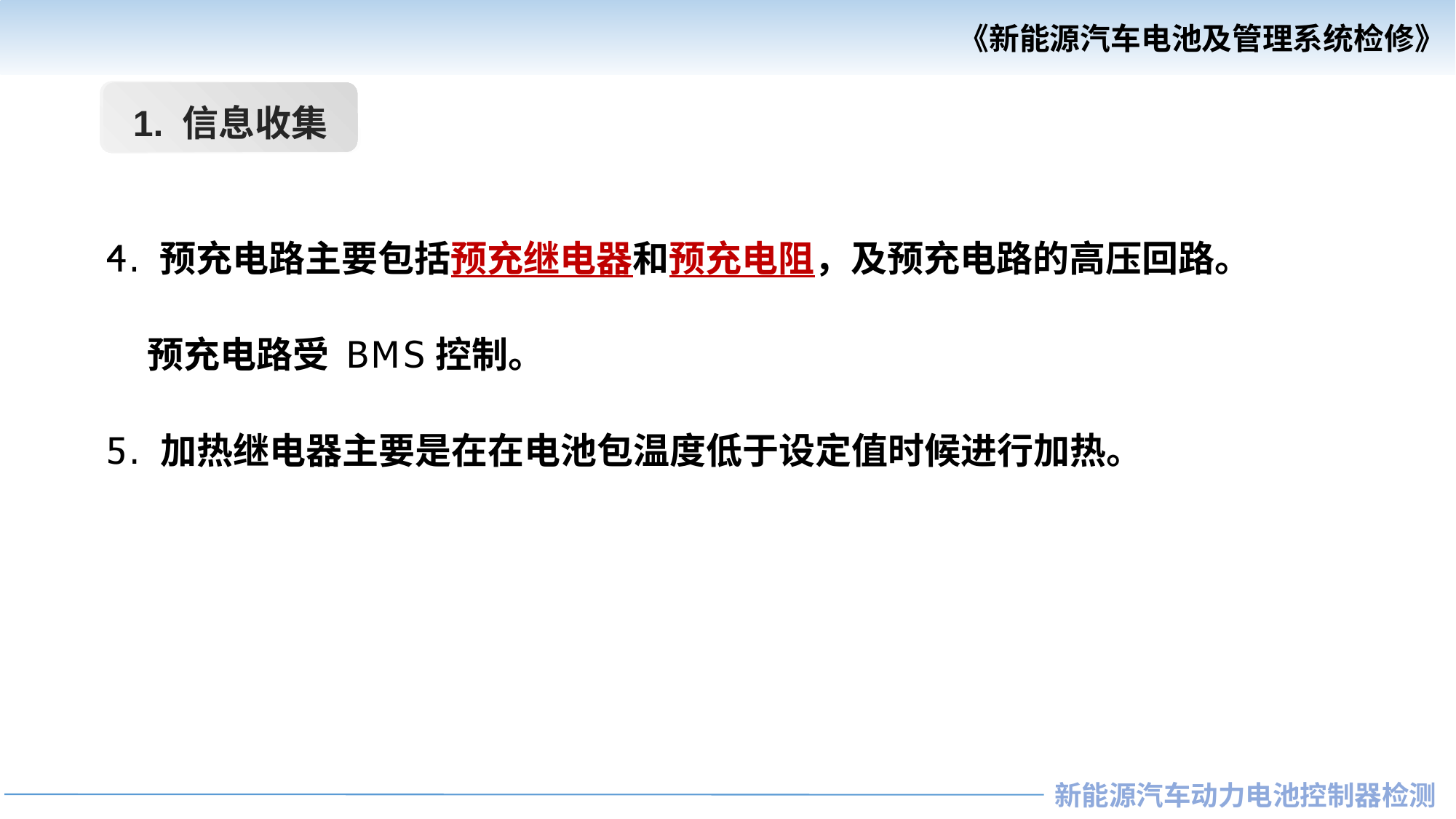

1. 信息收集
4. 预充电路主要包括预充继电器和预充电阻，及预充电路的高压回路。
    预充电路受 BMS控制。
5. 加热继电器主要是在在电池包温度低于设定值时候进行加热。